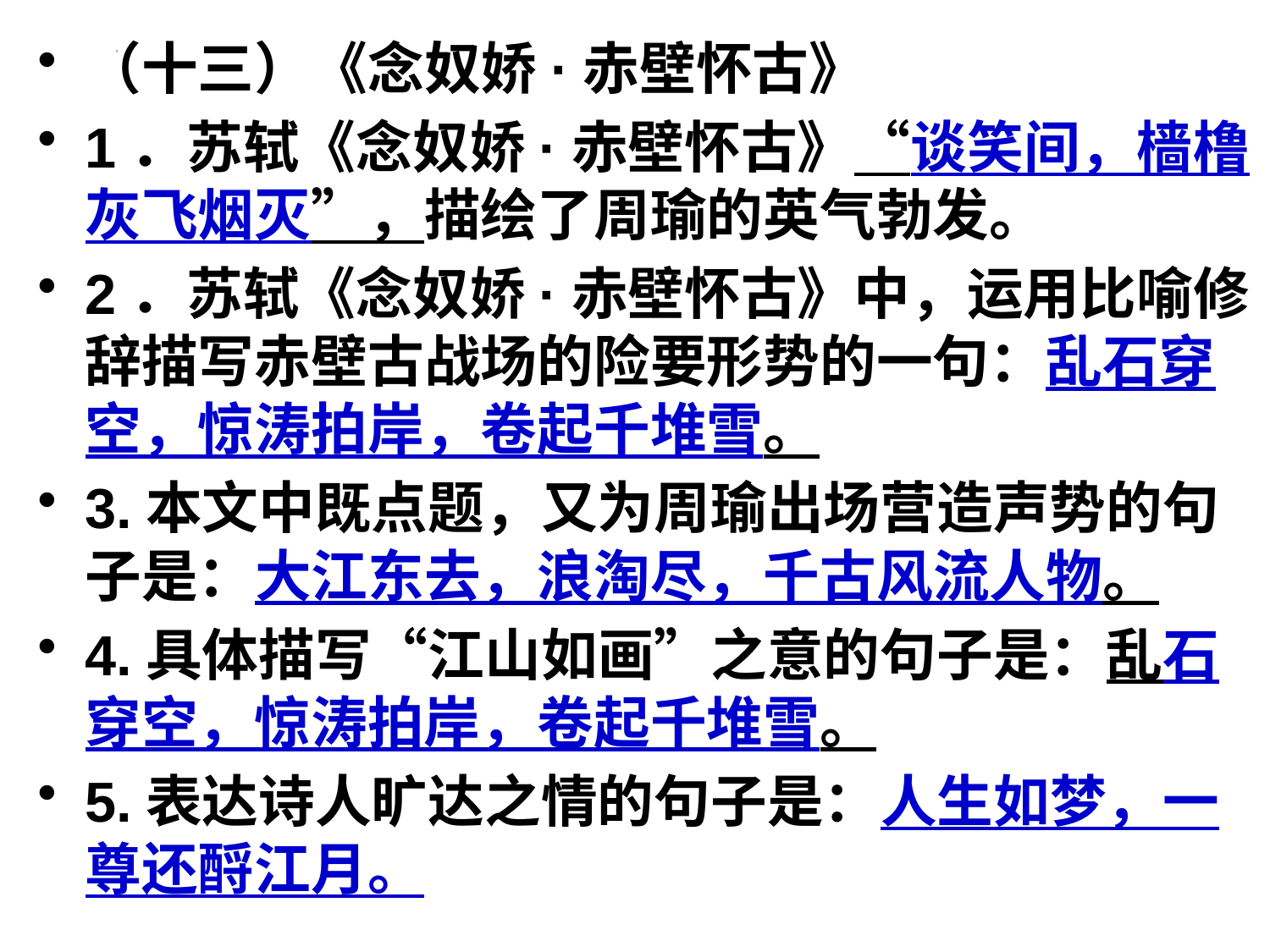

（十三）《念奴娇·赤壁怀古》
1．苏轼《念奴娇·赤壁怀古》“谈笑间，樯橹灰飞烟灭”，描绘了周瑜的英气勃发。
2．苏轼《念奴娇·赤壁怀古》中，运用比喻修辞描写赤壁古战场的险要形势的一句：乱石穿空，惊涛拍岸，卷起千堆雪。
3.本文中既点题，又为周瑜出场营造声势的句子是：大江东去，浪淘尽，千古风流人物。
4.具体描写“江山如画”之意的句子是：乱石穿空，惊涛拍岸，卷起千堆雪。
5.表达诗人旷达之情的句子是：人生如梦，一尊还酹江月。
#